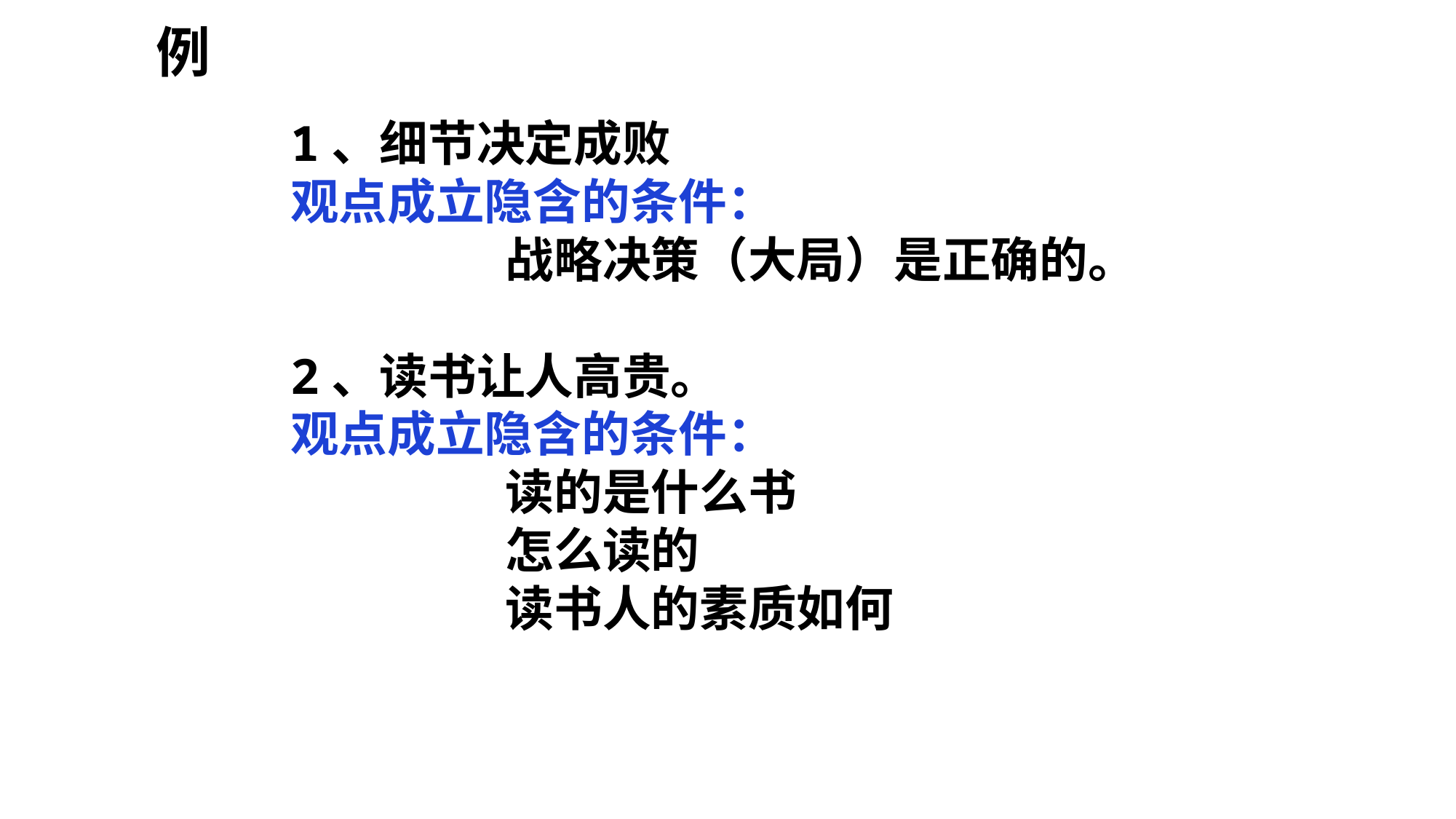

例
1、细节决定成败
观点成立隐含的条件：
战略决策（大局）是正确的。

2、读书让人高贵。
观点成立隐含的条件：
读的是什么书
怎么读的
读书人的素质如何